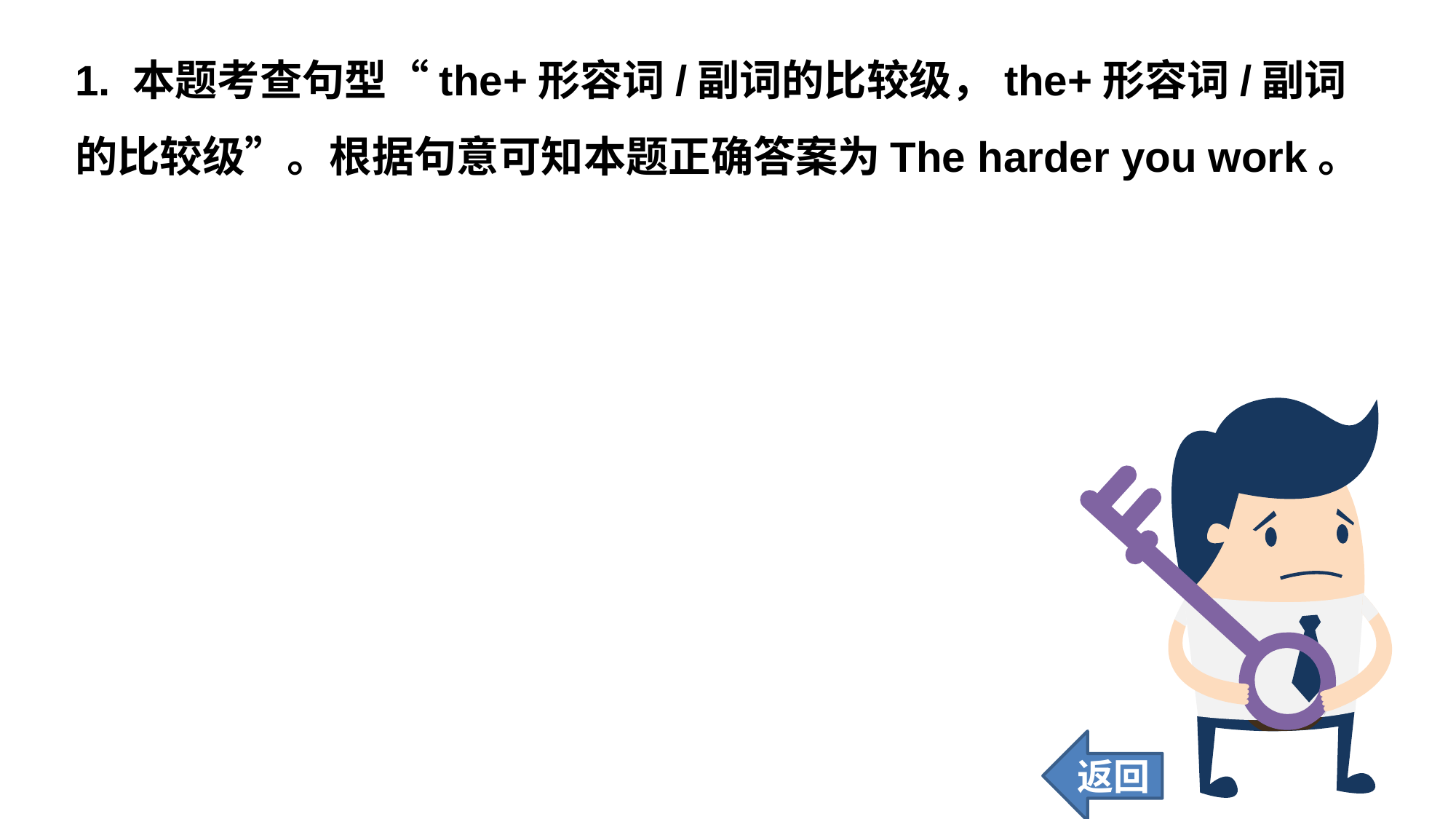

1. 本题考查句型“the+形容词/副词的比较级，the+形容词/副词的比较级”。根据句意可知本题正确答案为The harder you work。

返回
47